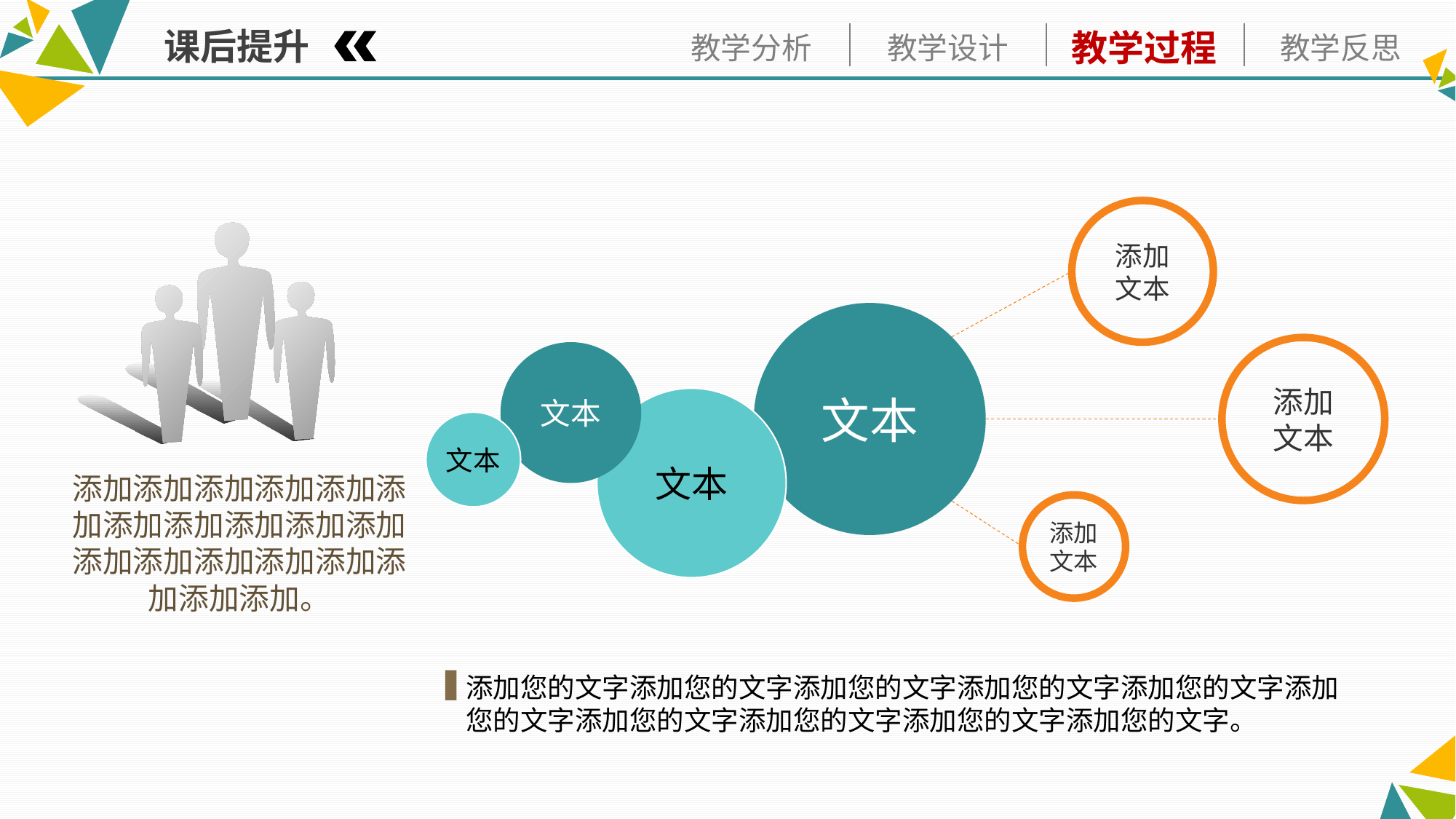

课后提升

添加
文本

文本
添加
文本
文本
文本
文本
添加添加添加添加添加添加添加添加添加添加添加添加添加添加添加添加添加添加添加。
添加
文本
添加您的文字添加您的文字添加您的文字添加您的文字添加您的文字添加您的文字添加您的文字添加您的文字添加您的文字添加您的文字。